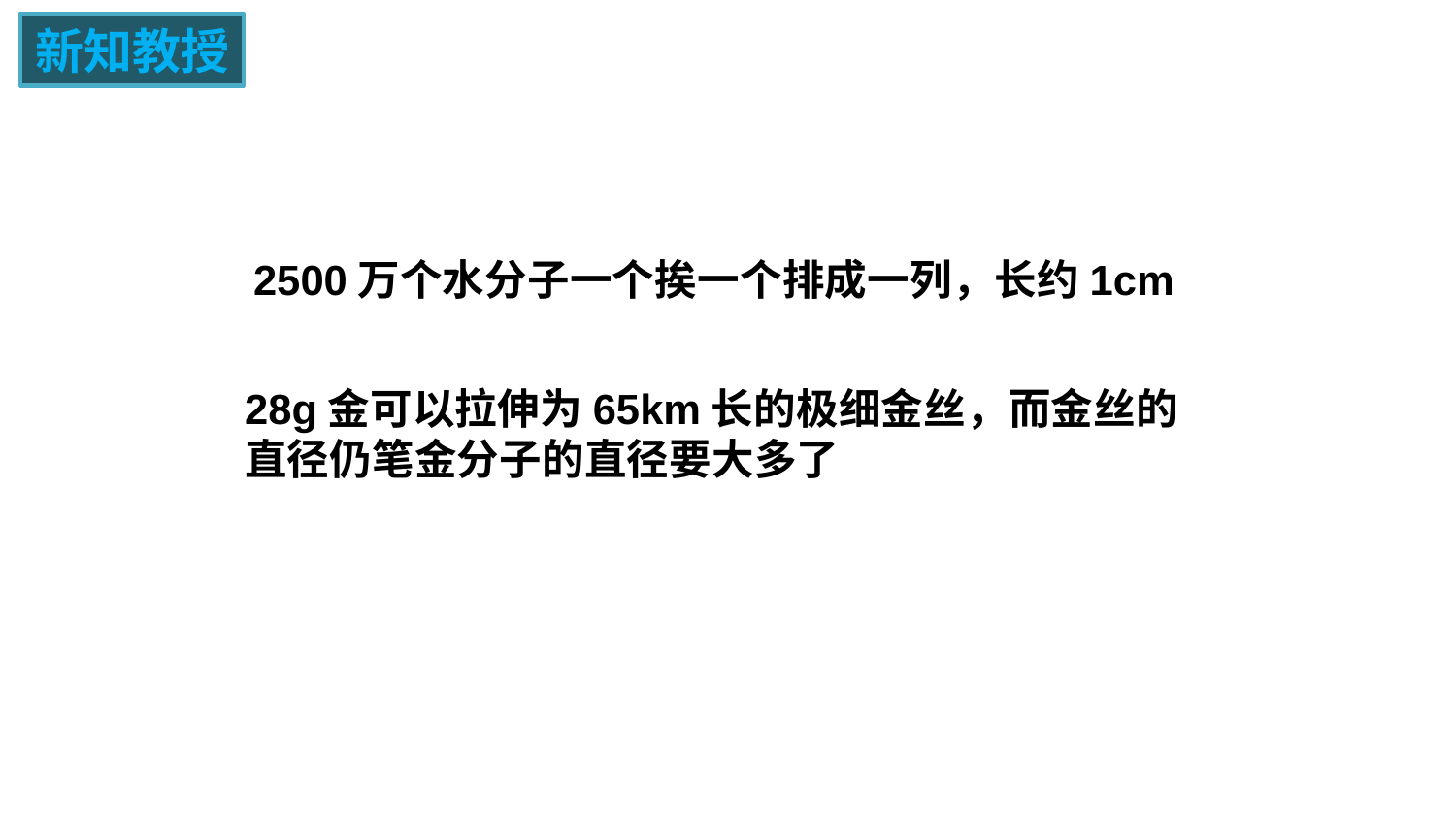

新知教授
2500万个水分子一个挨一个排成一列，长约1cm
28g金可以拉伸为65km长的极细金丝，而金丝的直径仍笔金分子的直径要大多了